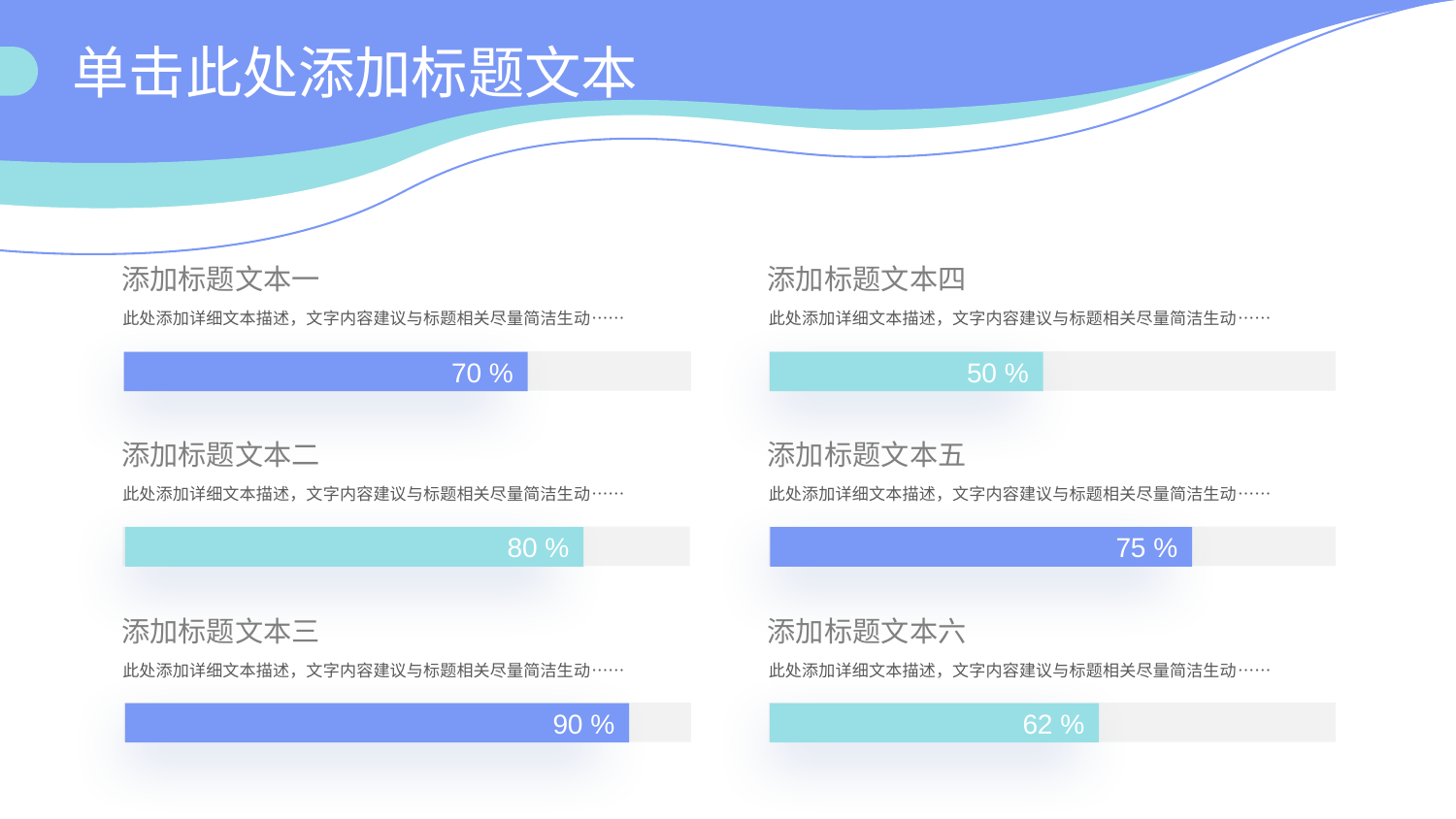

单击此处添加标题文本

添加标题文本一
添加标题文本四
此处添加详细文本描述，文字内容建议与标题相关尽量简洁生动……
此处添加详细文本描述，文字内容建议与标题相关尽量简洁生动……

70 %
50 %
添加标题文本二
添加标题文本五
此处添加详细文本描述，文字内容建议与标题相关尽量简洁生动……
此处添加详细文本描述，文字内容建议与标题相关尽量简洁生动……

80 %
75 %
添加标题文本三
添加标题文本六
此处添加详细文本描述，文字内容建议与标题相关尽量简洁生动……
此处添加详细文本描述，文字内容建议与标题相关尽量简洁生动……

90 %
62 %